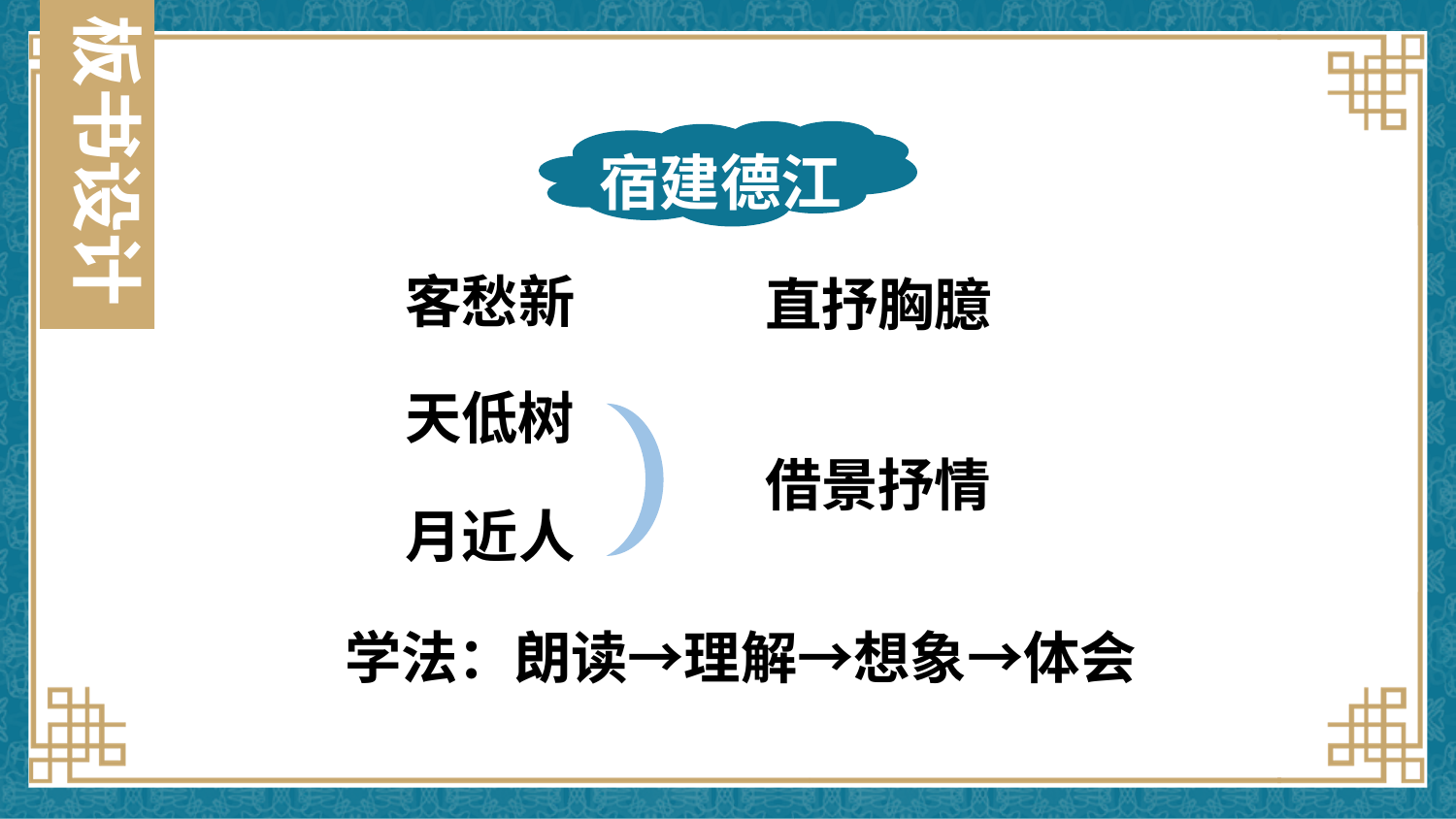

板书设计

宿建德江
客愁新
直抒胸臆
天低树

借景抒情
月近人
学法：朗读→理解→想象→体会